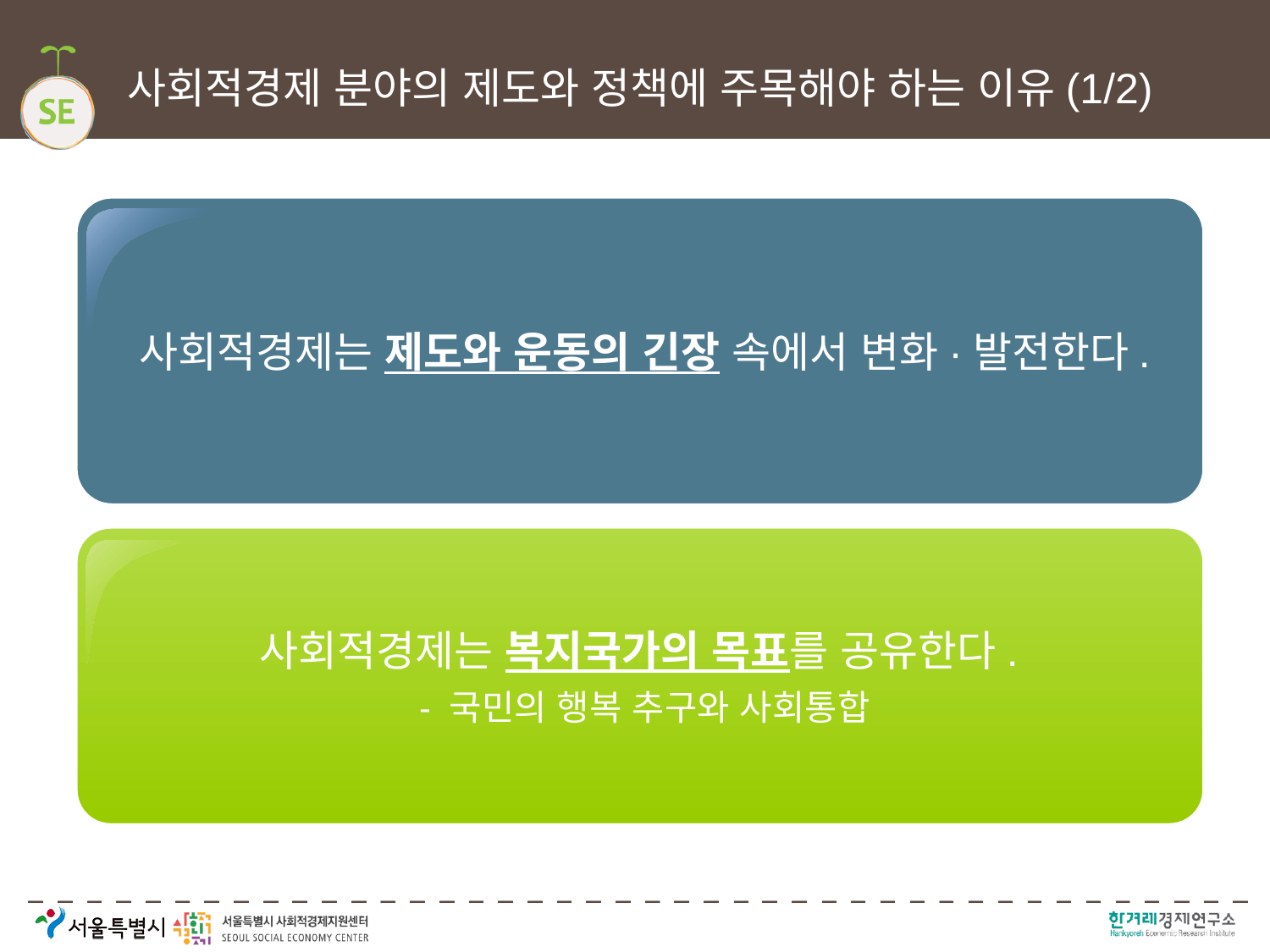

# 사회적경제 분야의 제도와 정책에 주목해야 하는 이유(1/2)

사회적경제는 제도와 운동의 긴장 속에서 변화·발전한다.

사회적경제는 복지국가의 목표를 공유한다.
- 국민의 행복 추구와 사회통합